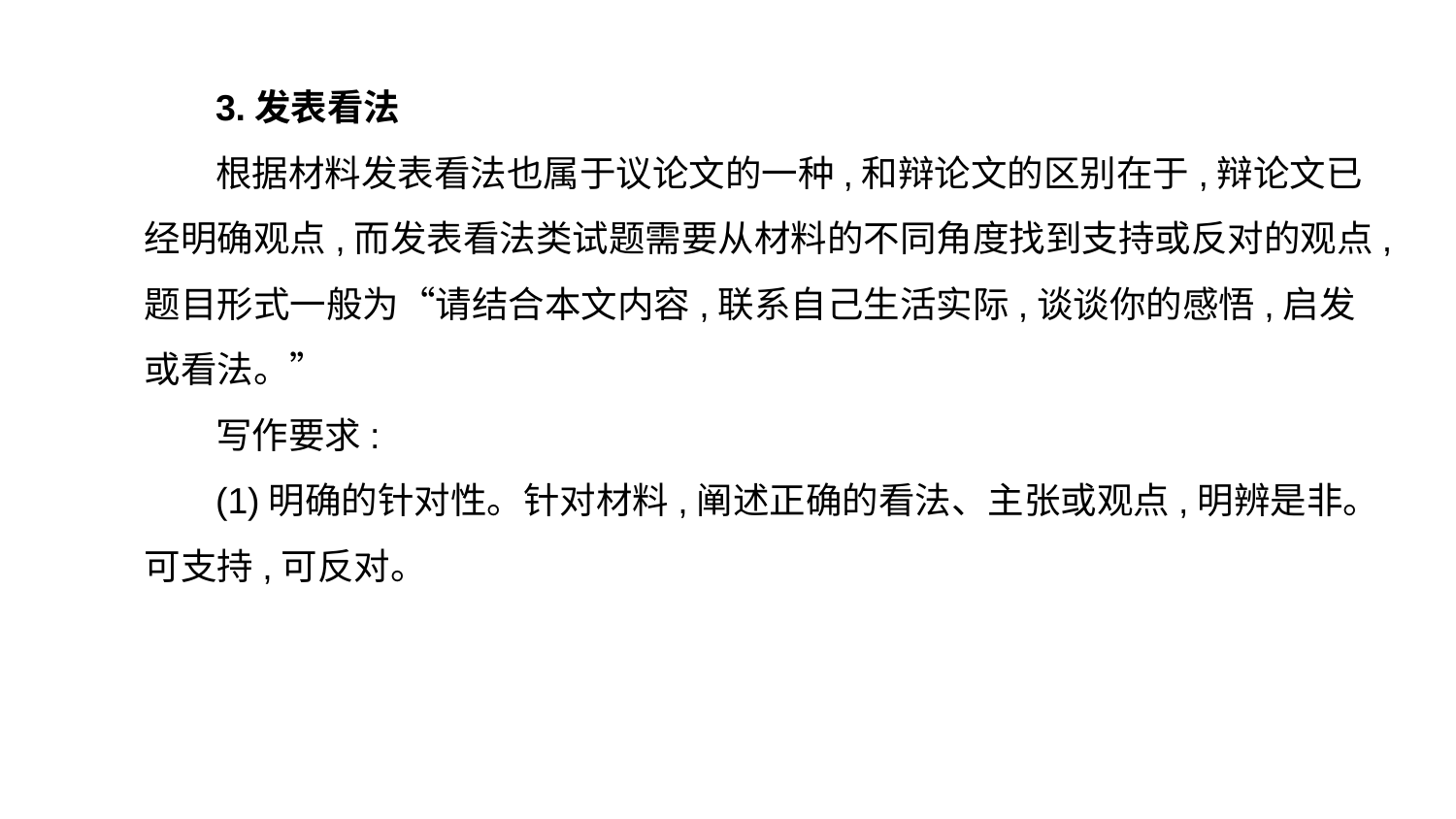

3.发表看法
根据材料发表看法也属于议论文的一种,和辩论文的区别在于,辩论文已经明确观点,而发表看法类试题需要从材料的不同角度找到支持或反对的观点,题目形式一般为“请结合本文内容,联系自己生活实际,谈谈你的感悟,启发或看法。”
写作要求:
(1)明确的针对性。针对材料,阐述正确的看法、主张或观点,明辨是非。可支持,可反对。